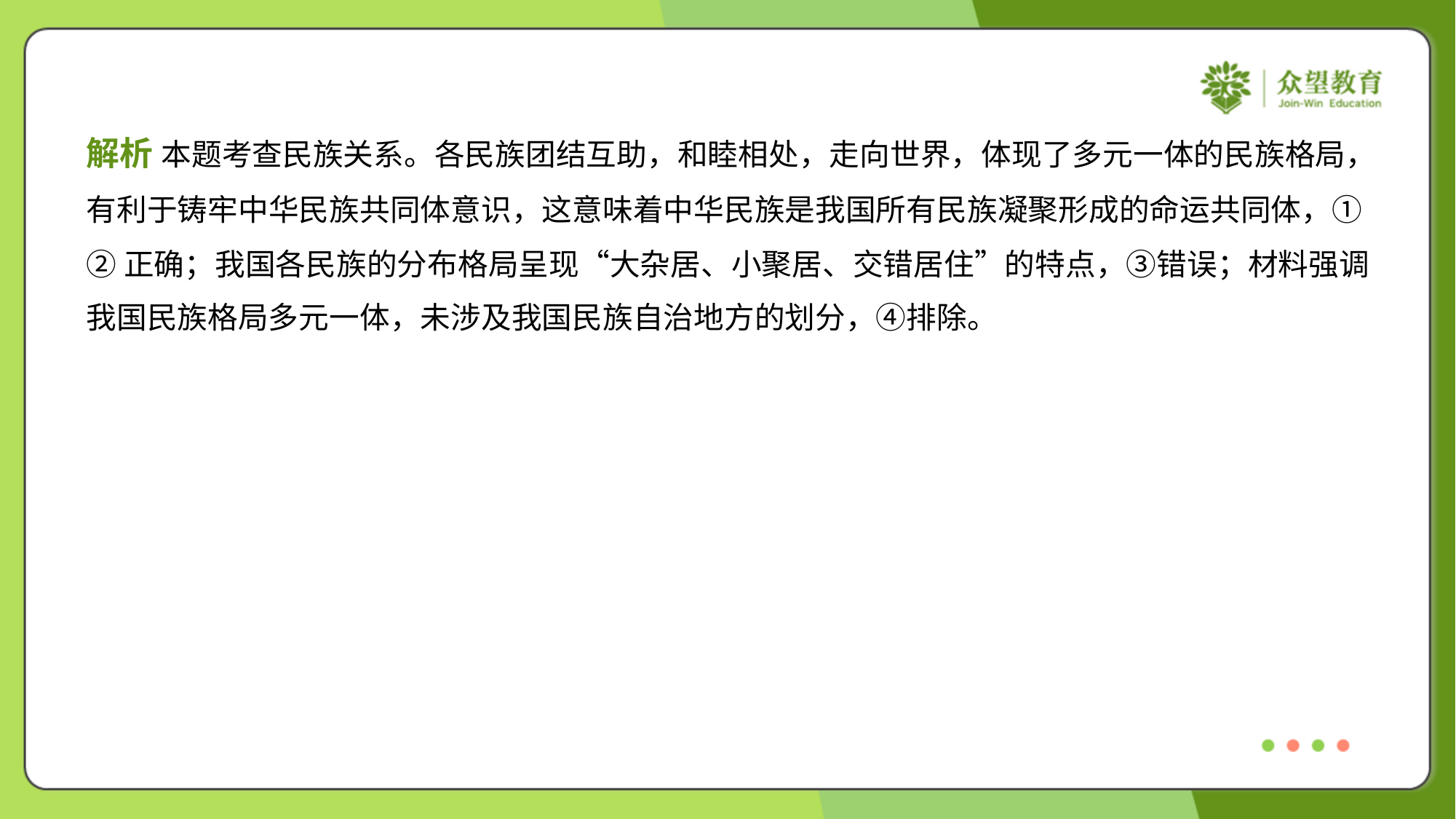

解析 本题考查民族关系。各民族团结互助，和睦相处，走向世界，体现了多元一体的民族格局，
有利于铸牢中华民族共同体意识，这意味着中华民族是我国所有民族凝聚形成的命运共同体，①
②正确；我国各民族的分布格局呈现“大杂居、小聚居、交错居住”的特点，③错误；材料强调
我国民族格局多元一体，未涉及我国民族自治地方的划分，④排除。